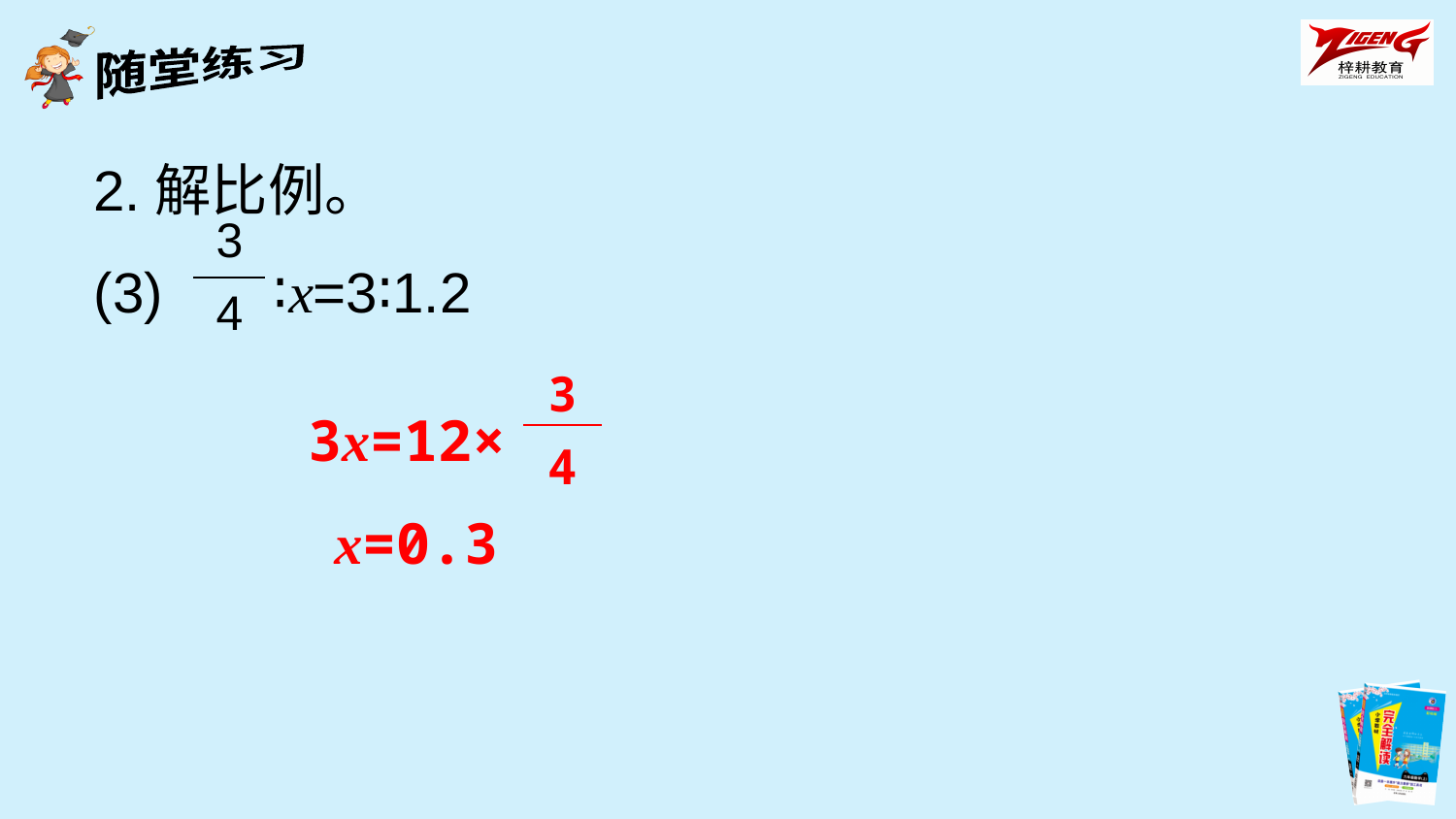

2.解比例。
(3)       ∶x=3∶1.2
| 3 |
| --- |
| 4 |
| 3 |
| --- |
| 4 |
3x=12×
x=0.3